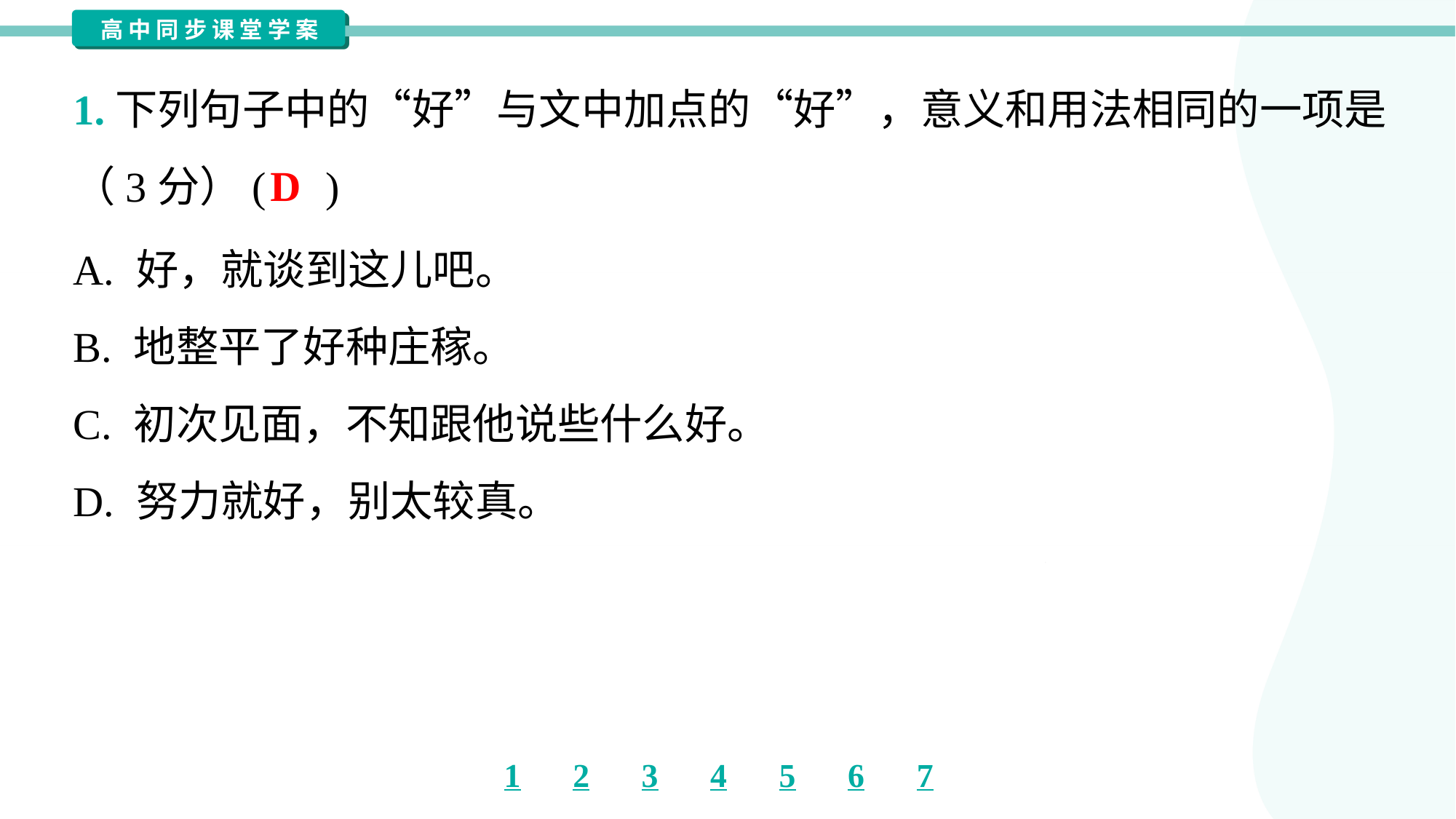

1.下列句子中的“好”与文中加点的“好”，意义和用法相同的一项是
（3分）(     )
D
A. 好，就谈到这儿吧。
B. 地整平了好种庄稼。
C. 初次见面，不知跟他说些什么好。
D. 努力就好，别太较真。